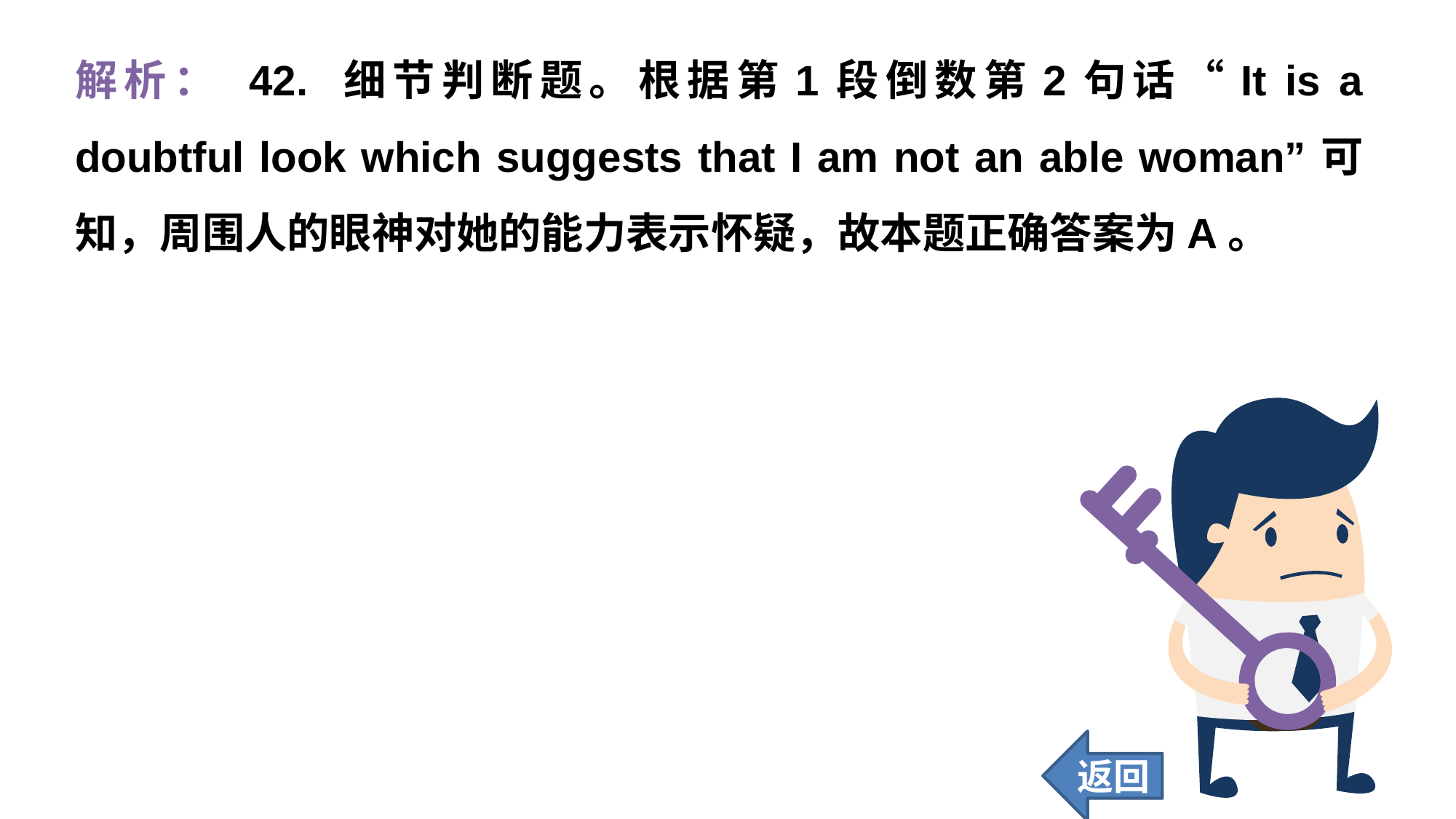

解析： 42. 细节判断题。根据第1段倒数第2句话“It is a doubtful look which suggests that I am not an able woman”可知，周围人的眼神对她的能力表示怀疑，故本题正确答案为A。

返回
416